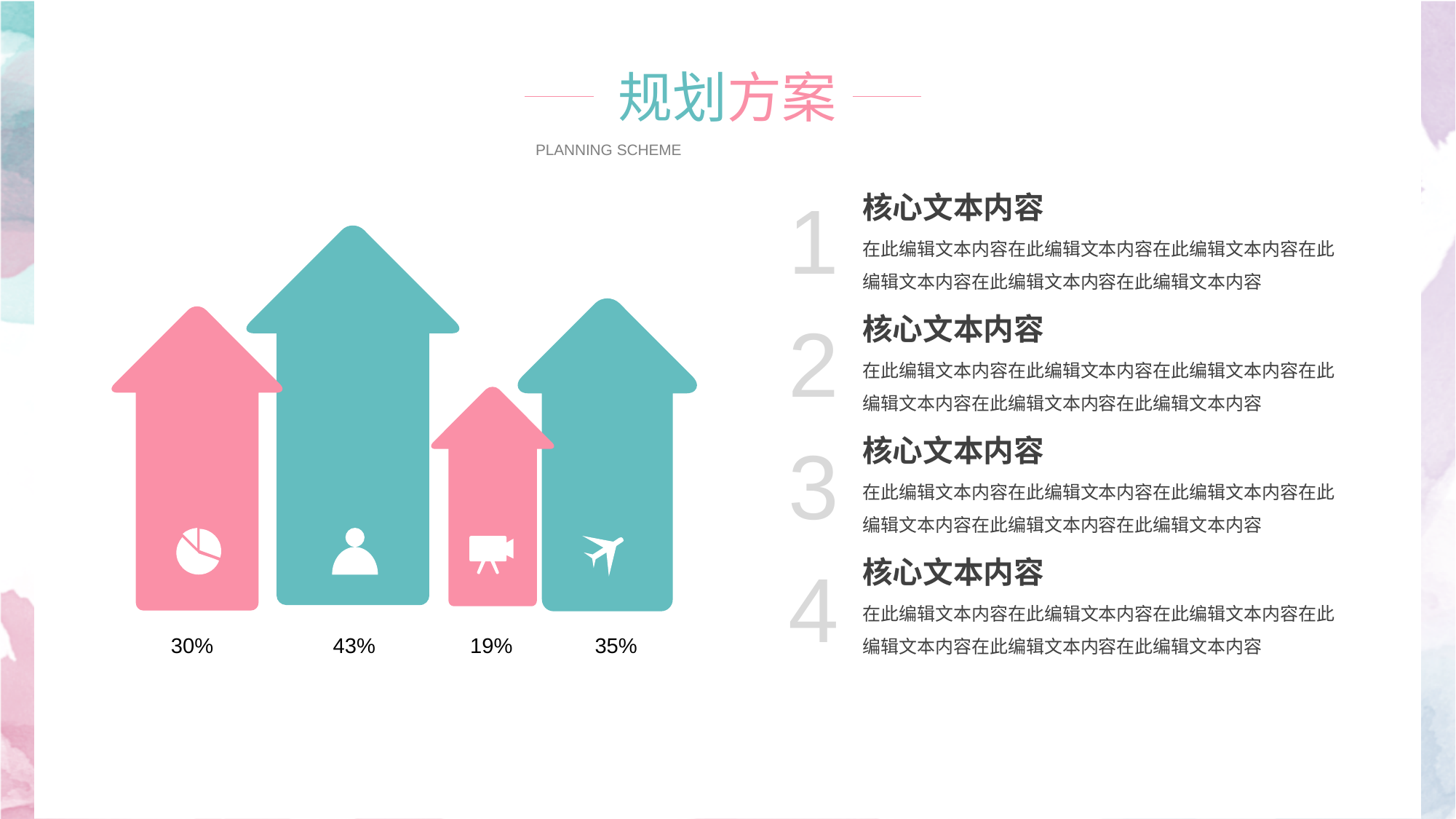

规划方案
PLANNING SCHEME
1
核心文本内容
在此编辑文本内容在此编辑文本内容在此编辑文本内容在此编辑文本内容在此编辑文本内容在此编辑文本内容

2
核心文本内容
在此编辑文本内容在此编辑文本内容在此编辑文本内容在此编辑文本内容在此编辑文本内容在此编辑文本内容

3
核心文本内容
在此编辑文本内容在此编辑文本内容在此编辑文本内容在此编辑文本内容在此编辑文本内容在此编辑文本内容

4
核心文本内容
在此编辑文本内容在此编辑文本内容在此编辑文本内容在此编辑文本内容在此编辑文本内容在此编辑文本内容
30%
43%
19%
35%